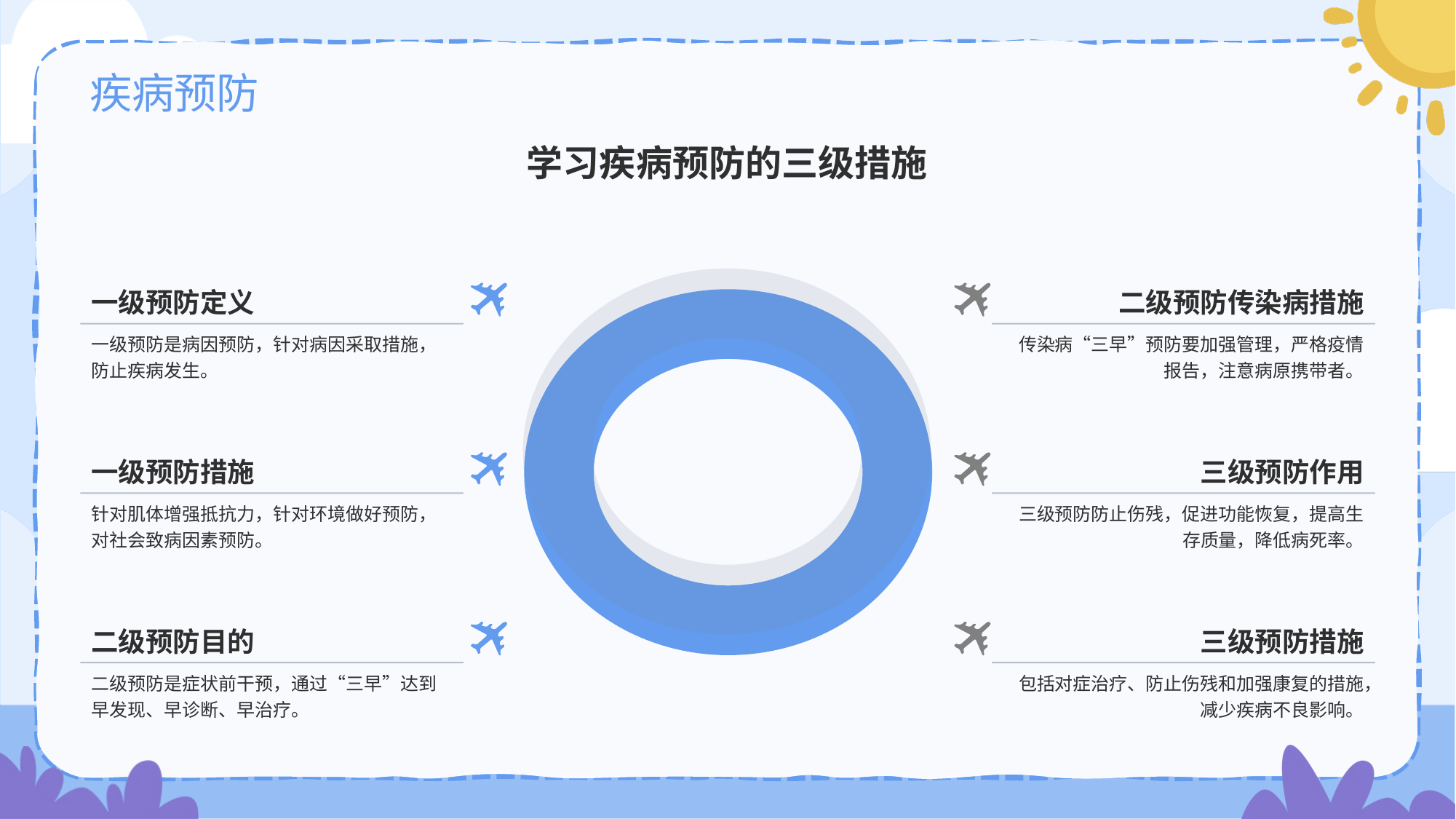

# 疾病预防
学习疾病预防的三级措施
一级预防定义

一级预防是病因预防，针对病因采取措施，防止疾病发生。
二级预防传染病措施

传染病“三早”预防要加强管理，严格疫情报告，注意病原携带者。

一级预防措施

针对肌体增强抵抗力，针对环境做好预防，对社会致病因素预防。
三级预防作用

三级预防防止伤残，促进功能恢复，提高生存质量，降低病死率。
二级预防目的

二级预防是症状前干预，通过“三早”达到早发现、早诊断、早治疗。
三级预防措施

包括对症治疗、防止伤残和加强康复的措施，减少疾病不良影响。